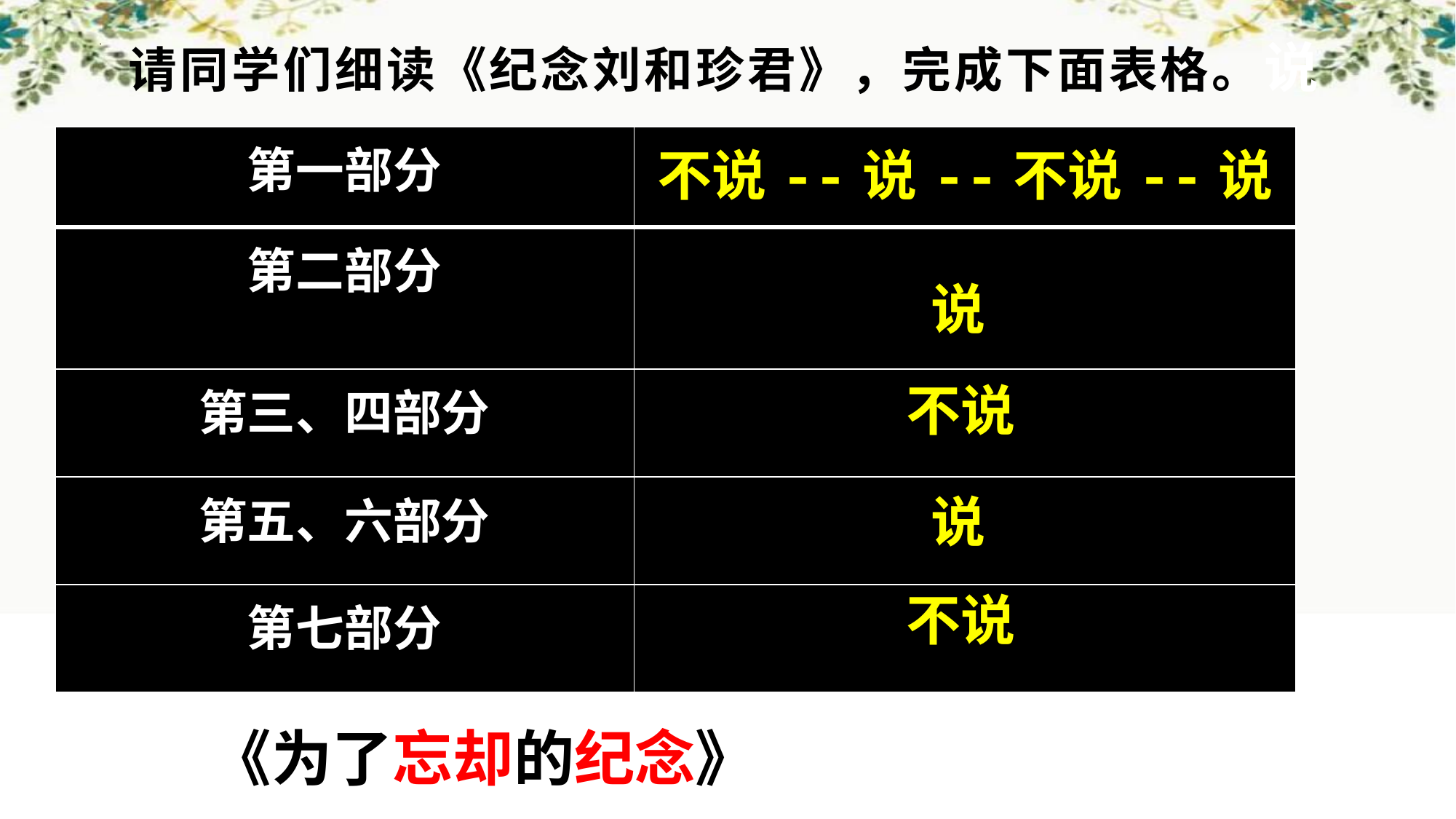

# 请同学们细读《纪念刘和珍君》，完成下面表格。说
| 第一部分 | 不说--说--不说--说 |
| --- | --- |
| 第二部分 |  |
| 第三、四部分 |  |
| 第五、六部分 |  |
| 第七部分 |  |
说
不说
说
不说
《为了忘却的纪念》